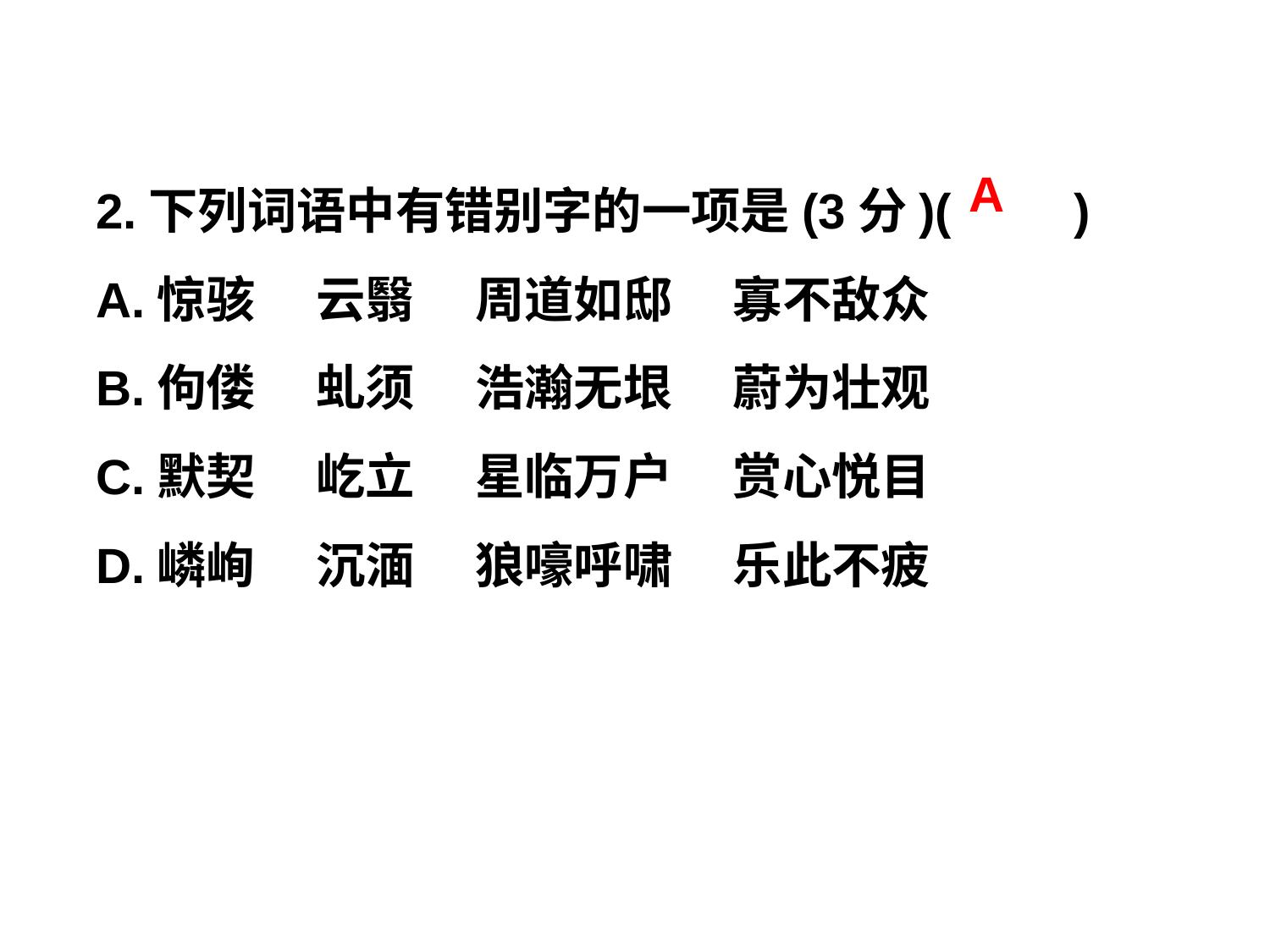

2.下列词语中有错别字的一项是(3分)(　　)
A.惊骇　 云翳　 周道如邸　 寡不敌众
B.佝偻　 虬须　 浩瀚无垠　 蔚为壮观
C.默契　 屹立　 星临万户　 赏心悦目
D.嶙峋　 沉湎　 狼嚎呼啸　 乐此不疲
A